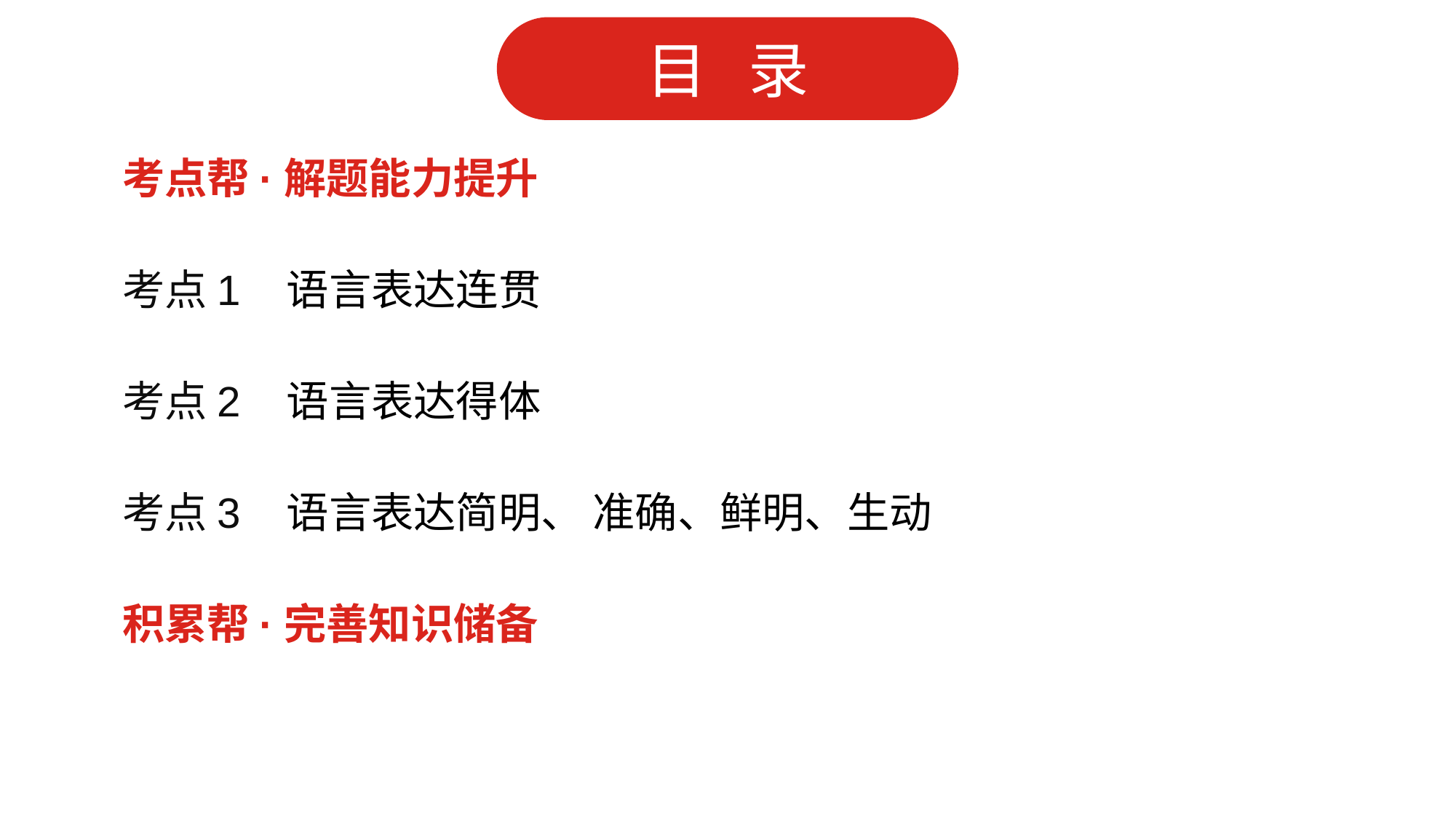

考点帮·解题能力提升
考点1   语言表达连贯
考点2   语言表达得体
考点3   语言表达简明、 准确、鲜明、生动
积累帮·完善知识储备